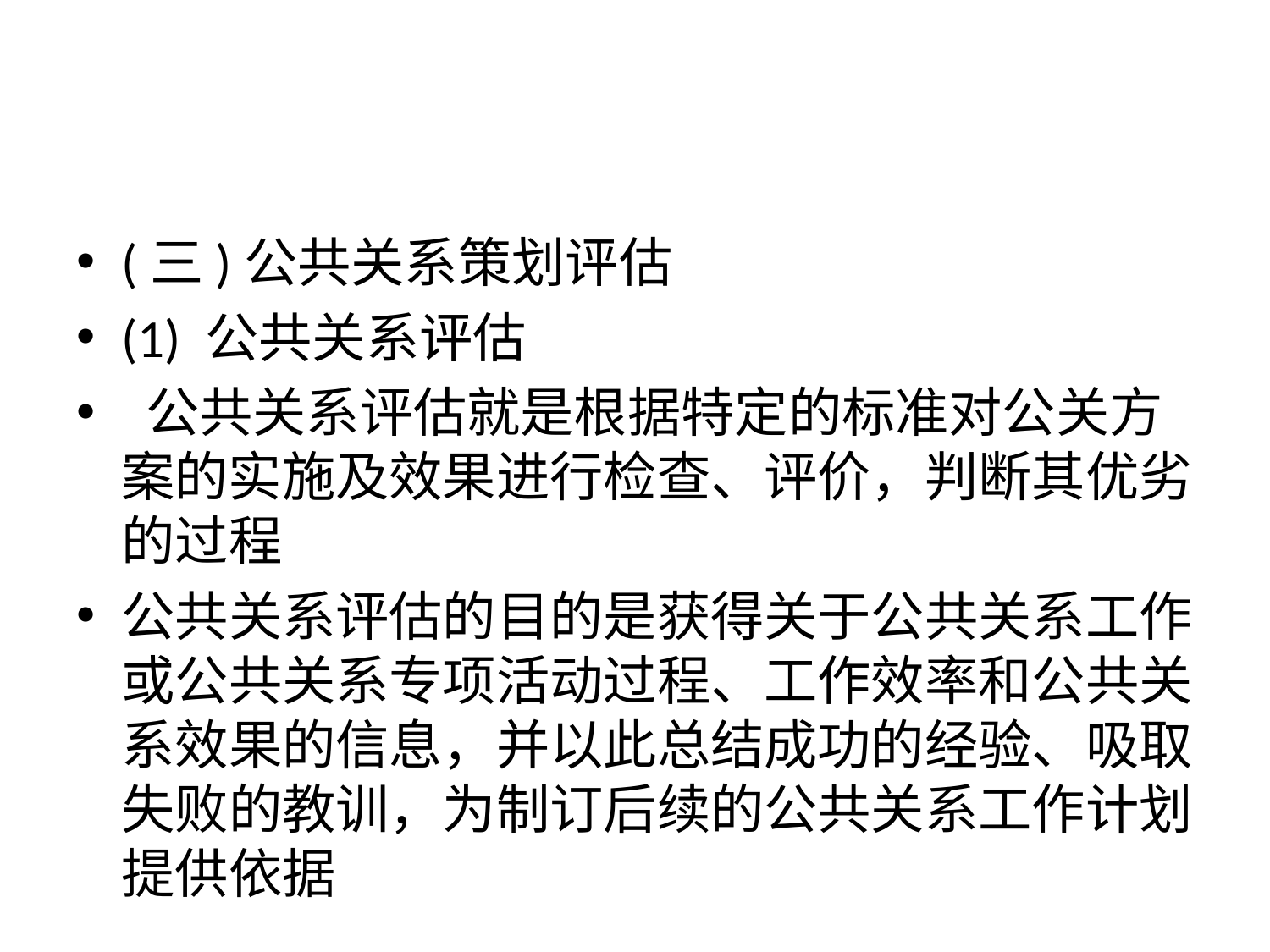

#
(三)公共关系策划评估
(1) 公共关系评估
 公共关系评估就是根据特定的标准对公关方案的实施及效果进行检查、评价，判断其优劣的过程
公共关系评估的目的是获得关于公共关系工作或公共关系专项活动过程、工作效率和公共关系效果的信息，并以此总结成功的经验、吸取失败的教训，为制订后续的公共关系工作计划提供依据